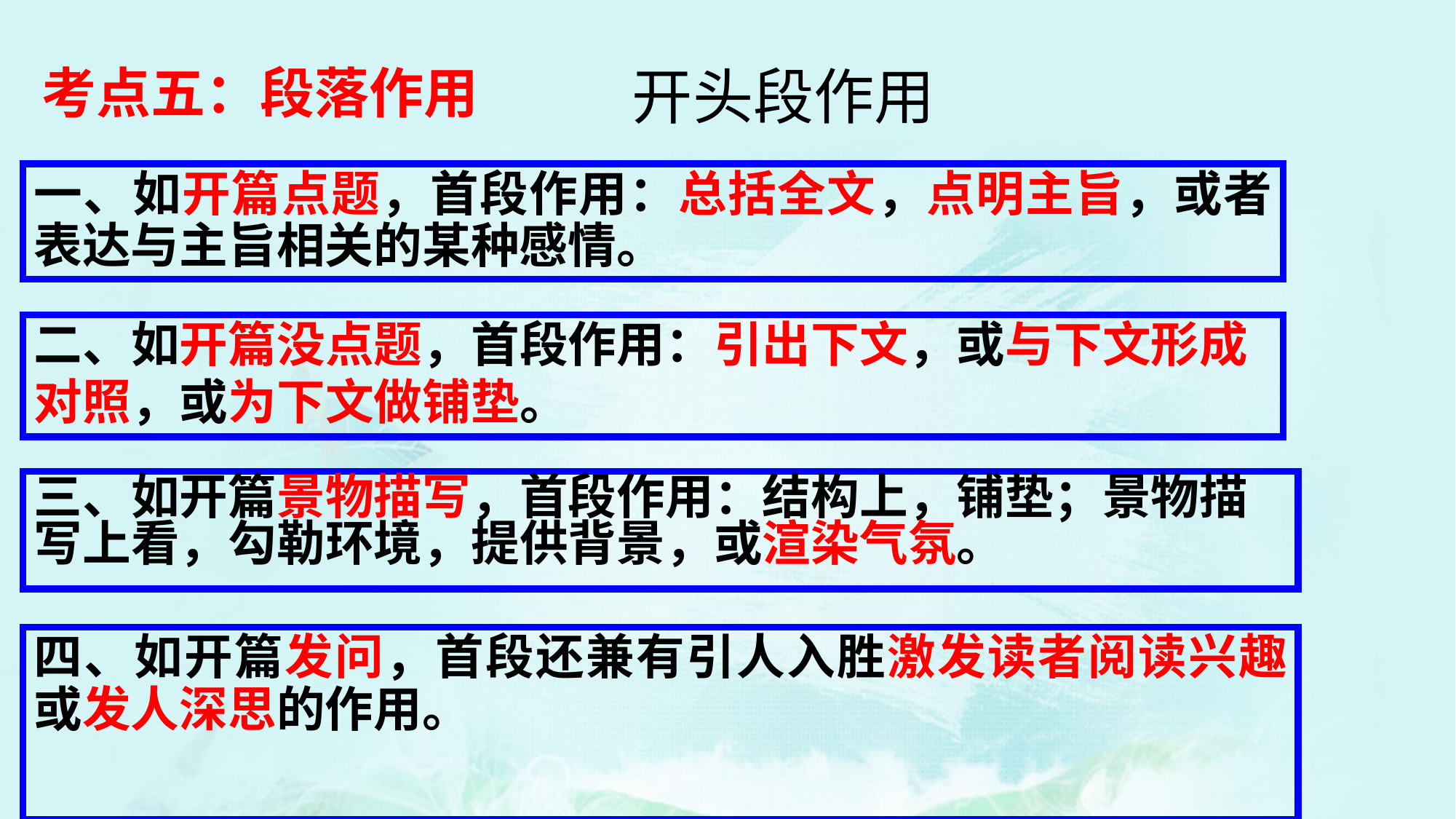

考点五：段落作用
开头段作用
一、如开篇点题，首段作用：总括全文，点明主旨，或者表达与主旨相关的某种感情。
二、如开篇没点题，首段作用：引出下文，或与下文形成对照，或为下文做铺垫。
三、如开篇景物描写，首段作用：结构上，铺垫；景物描写上看，勾勒环境，提供背景，或渲染气氛。

四、如开篇发问，首段还兼有引人入胜激发读者阅读兴趣或发人深思的作用。